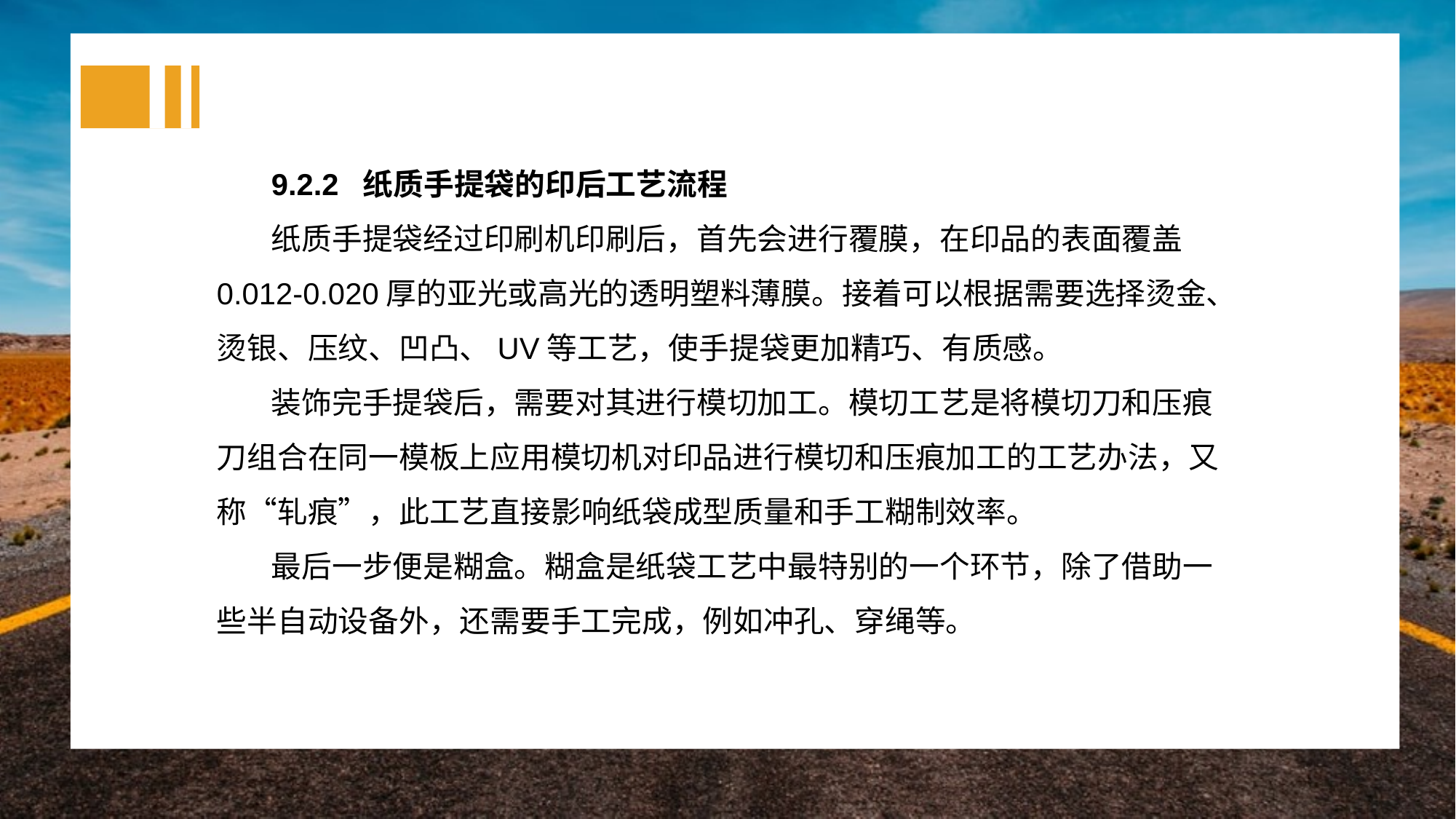

9.2.2  纸质手提袋的印后工艺流程
纸质手提袋经过印刷机印刷后，首先会进行覆膜，在印品的表面覆盖0.012-0.020厚的亚光或高光的透明塑料薄膜。接着可以根据需要选择烫金、烫银、压纹、凹凸、UV等工艺，使手提袋更加精巧、有质感。
装饰完手提袋后，需要对其进行模切加工。模切工艺是将模切刀和压痕刀组合在同一模板上应用模切机对印品进行模切和压痕加工的工艺办法，又称“轧痕”，此工艺直接影响纸袋成型质量和手工糊制效率。
最后一步便是糊盒。糊盒是纸袋工艺中最特别的一个环节，除了借助一些半自动设备外，还需要手工完成，例如冲孔、穿绳等。